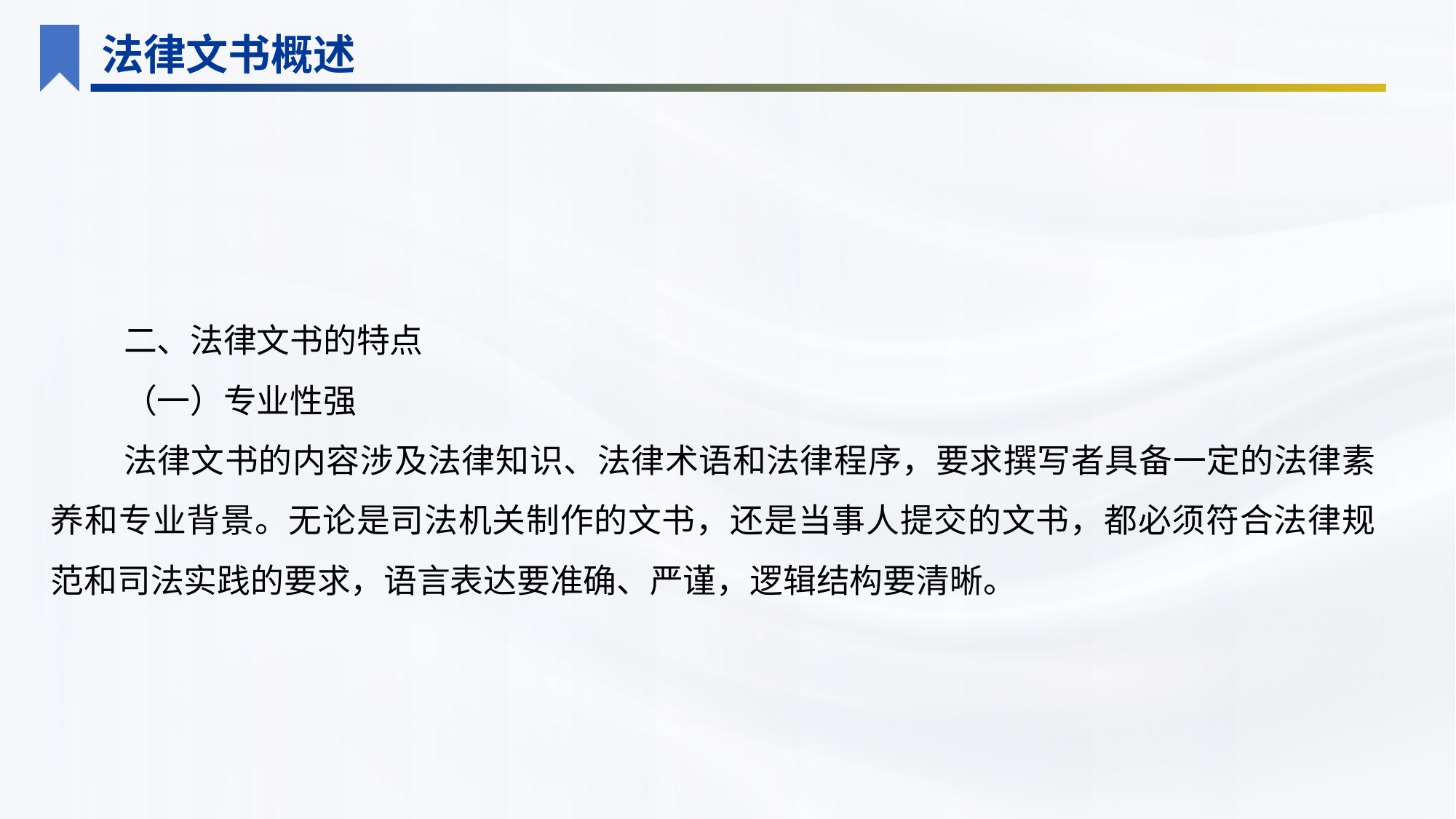

法律文书概述
二、法律文书的特点
（一）专业性强
法律文书的内容涉及法律知识、法律术语和法律程序，要求撰写者具备一定的法律素养和专业背景。无论是司法机关制作的文书，还是当事人提交的文书，都必须符合法律规范和司法实践的要求，语言表达要准确、严谨，逻辑结构要清晰。